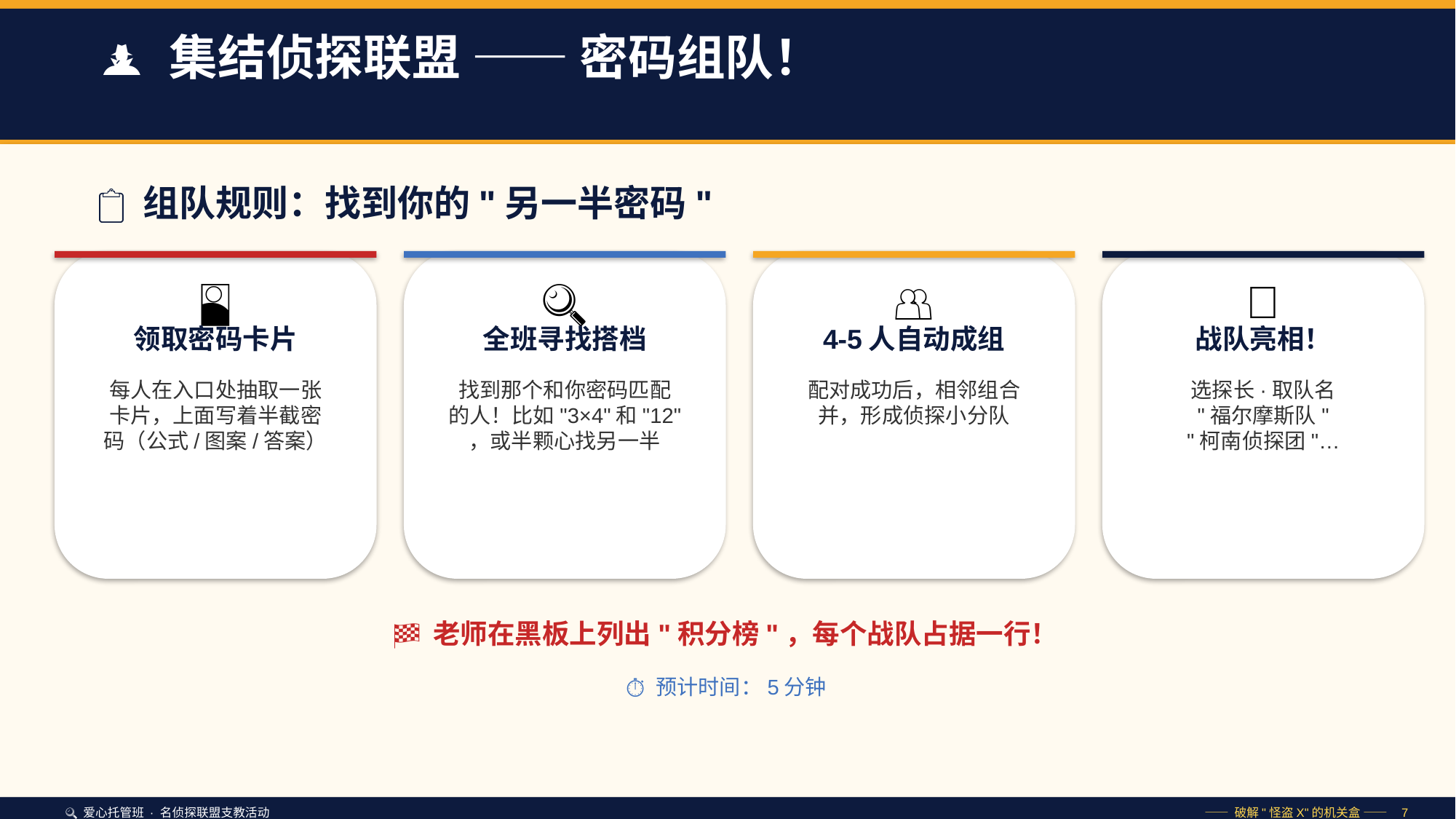

🕵️ 集结侦探联盟 —— 密码组队！

📋 组队规则：找到你的"另一半密码"

🎴
🔍
👥
🦸
领取密码卡片
全班寻找搭档
4-5人自动成组
战队亮相！
每人在入口处抽取一张
卡片，上面写着半截密
码（公式/图案/答案）
找到那个和你密码匹配
的人！比如"3×4"和"12"
，或半颗心找另一半
配对成功后，相邻组合
并，形成侦探小分队
选探长·取队名
"福尔摩斯队"
"柯南侦探团"…
🏁 老师在黑板上列出"积分榜"，每个战队占据一行！
⏱ 预计时间：5分钟

🔍 爱心托管班 · 名侦探联盟支教活动
—— 破解"怪盗X"的机关盒 ——    7